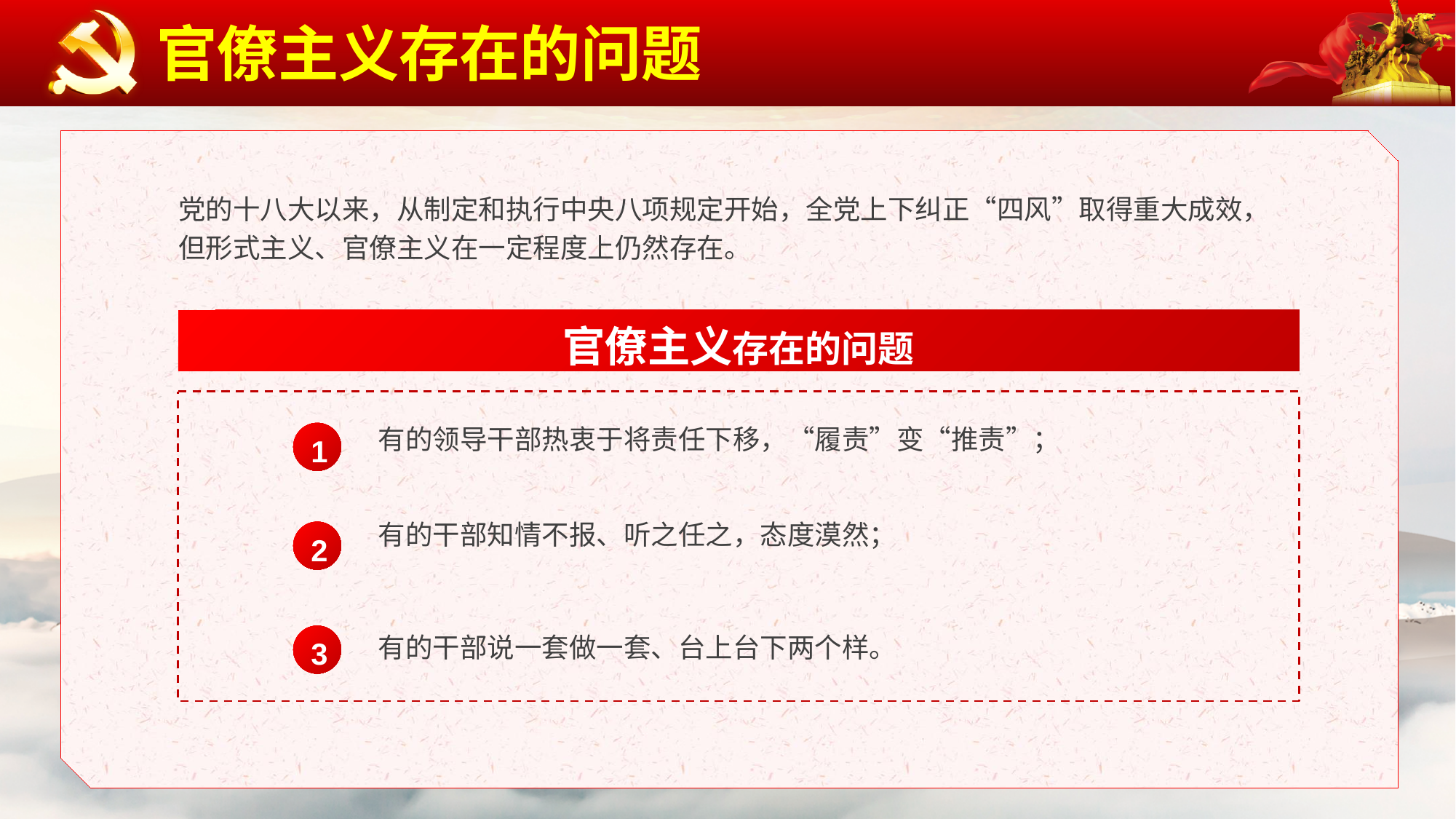

官僚主义存在的问题
党的十八大以来，从制定和执行中央八项规定开始，全党上下纠正“四风”取得重大成效，但形式主义、官僚主义在一定程度上仍然存在。
官僚主义存在的问题

有的领导干部热衷于将责任下移，“履责”变“推责”；
1
有的干部知情不报、听之任之，态度漠然；
2
有的干部说一套做一套、台上台下两个样。
3